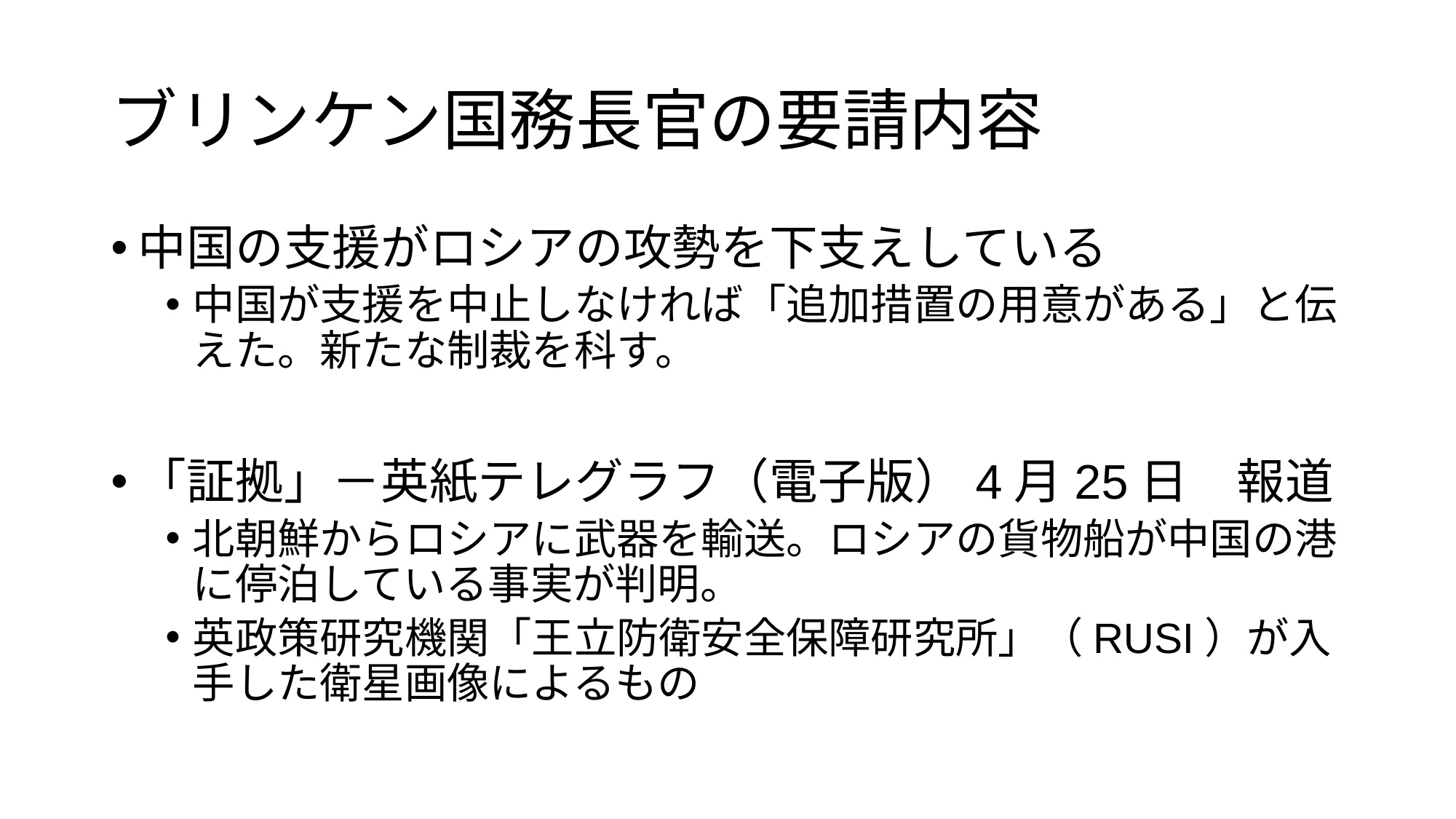

# ブリンケン国務長官の要請内容
中国の支援がロシアの攻勢を下支えしている
中国が支援を中止しなければ「追加措置の用意がある」と伝えた。新たな制裁を科す。

「証拠」－英紙テレグラフ（電子版）4月25日　報道
北朝鮮からロシアに武器を輸送。ロシアの貨物船が中国の港に停泊している事実が判明。
英政策研究機関「王立防衛安全保障研究所」（RUSI）が入手した衛星画像によるもの